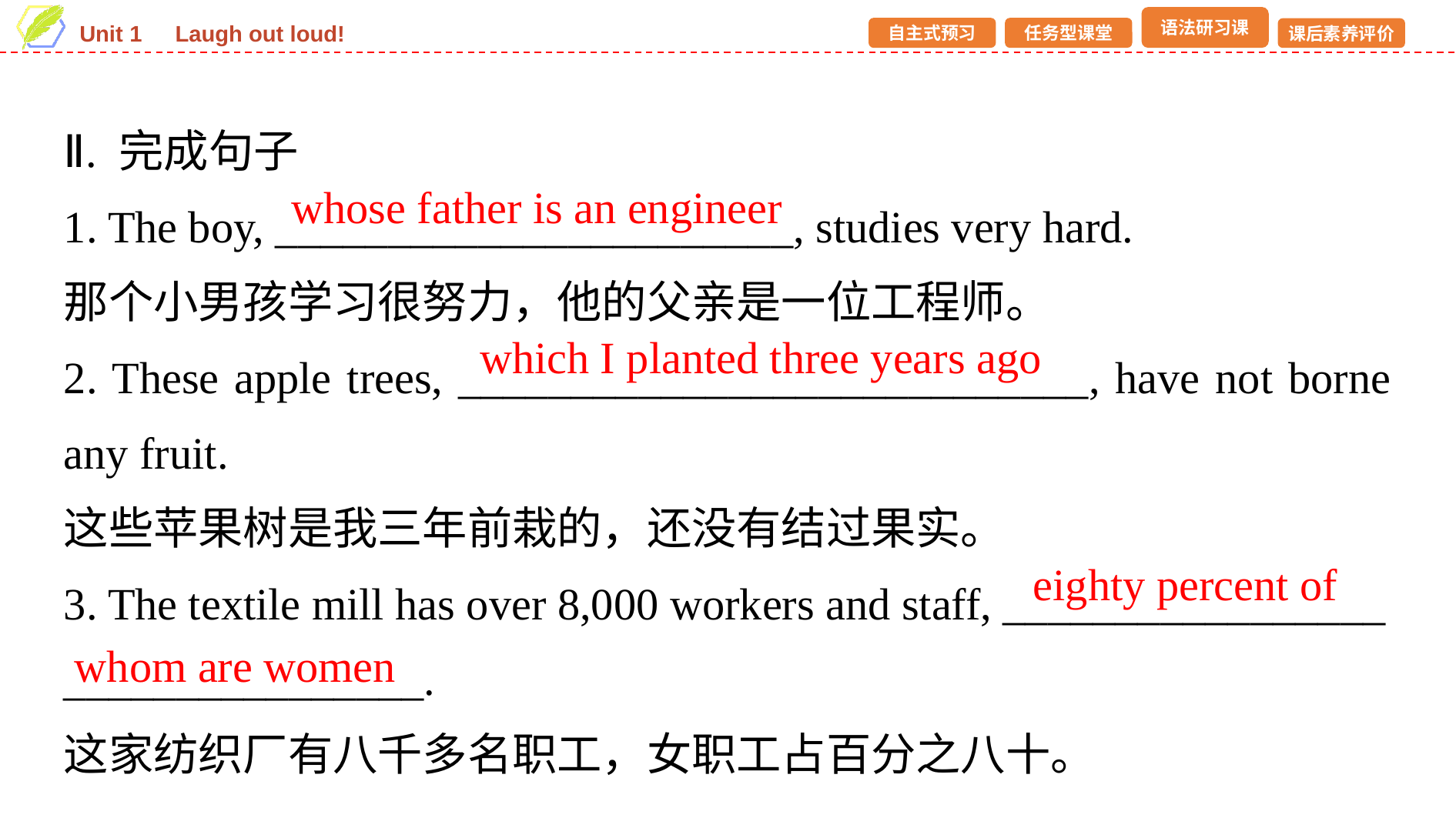

Ⅱ. 完成句子
1. The boy, _______________________, studies very hard.
那个小男孩学习很努力，他的父亲是一位工程师。
2. These apple trees, ____________________________, have not borne any fruit.
这些苹果树是我三年前栽的，还没有结过果实。
3. The textile mill has over 8,000 workers and staff, _________________
________________.
这家纺织厂有八千多名职工，女职工占百分之八十。
whose father is an engineer
which I planted three years ago
eighty percent of
whom are women